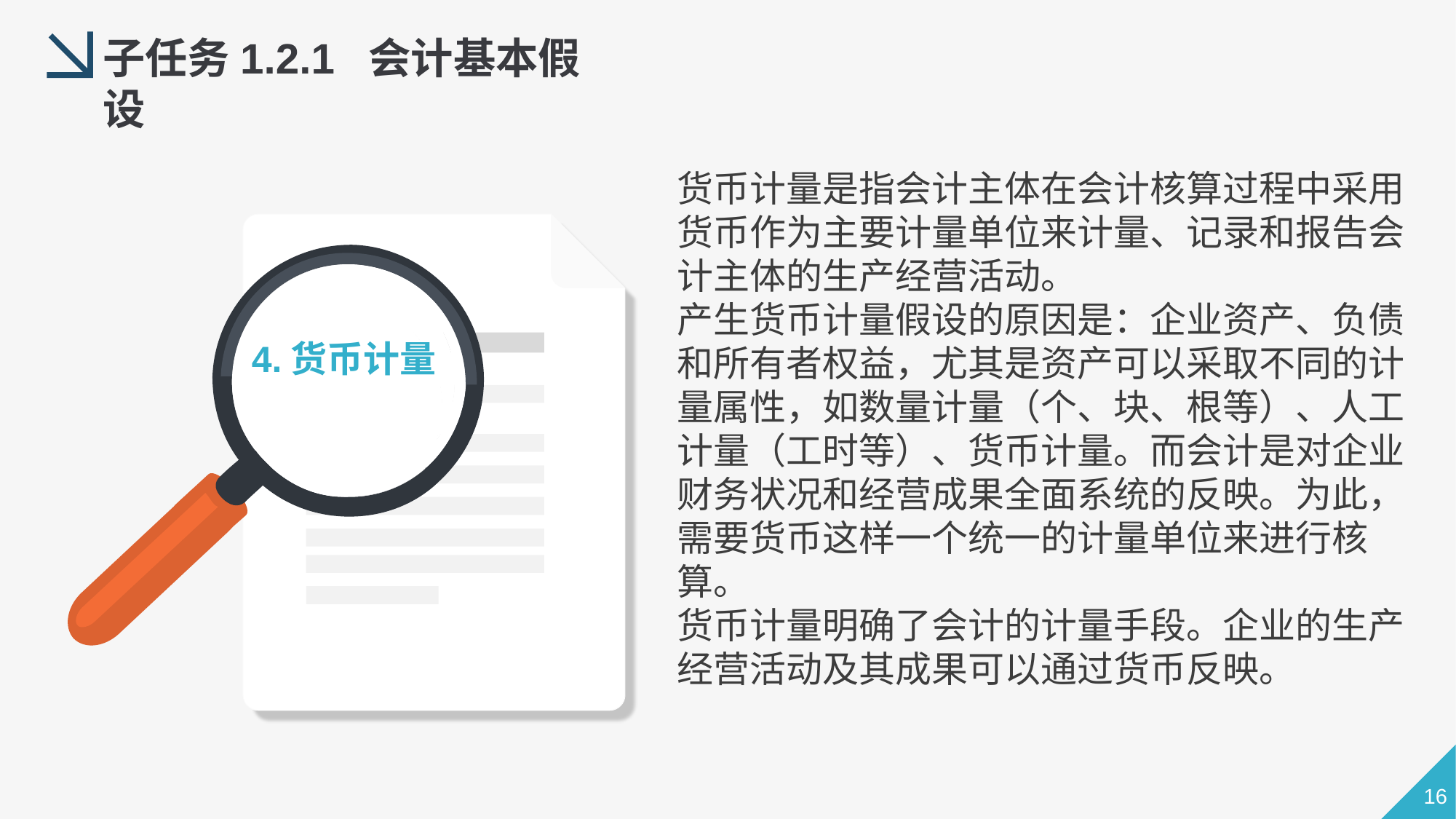

子任务1.2.1  会计基本假设

货币计量是指会计主体在会计核算过程中采用货币作为主要计量单位来计量、记录和报告会计主体的生产经营活动。
产生货币计量假设的原因是：企业资产、负债和所有者权益，尤其是资产可以采取不同的计量属性，如数量计量（个、块、根等）、人工计量（工时等）、货币计量。而会计是对企业财务状况和经营成果全面系统的反映。为此，需要货币这样一个统一的计量单位来进行核算。
货币计量明确了会计的计量手段。企业的生产经营活动及其成果可以通过货币反映。

4.货币计量